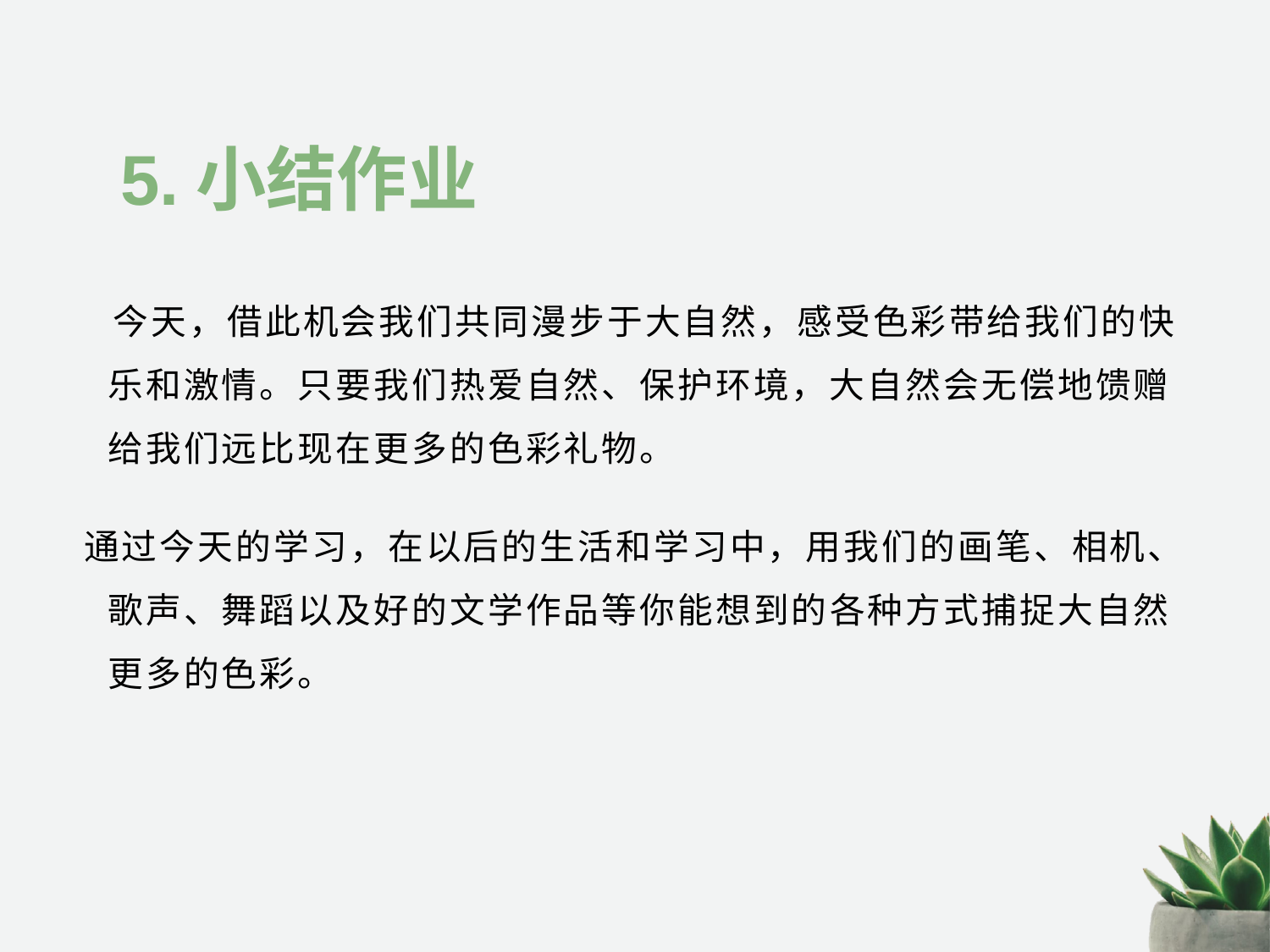

5.小结作业
  今天，借此机会我们共同漫步于大自然，感受色彩带给我们的快乐和激情。只要我们热爱自然、保护环境，大自然会无偿地馈赠给我们远比现在更多的色彩礼物。
通过今天的学习，在以后的生活和学习中，用我们的画笔、相机、歌声、舞蹈以及好的文学作品等你能想到的各种方式捕捉大自然更多的色彩。